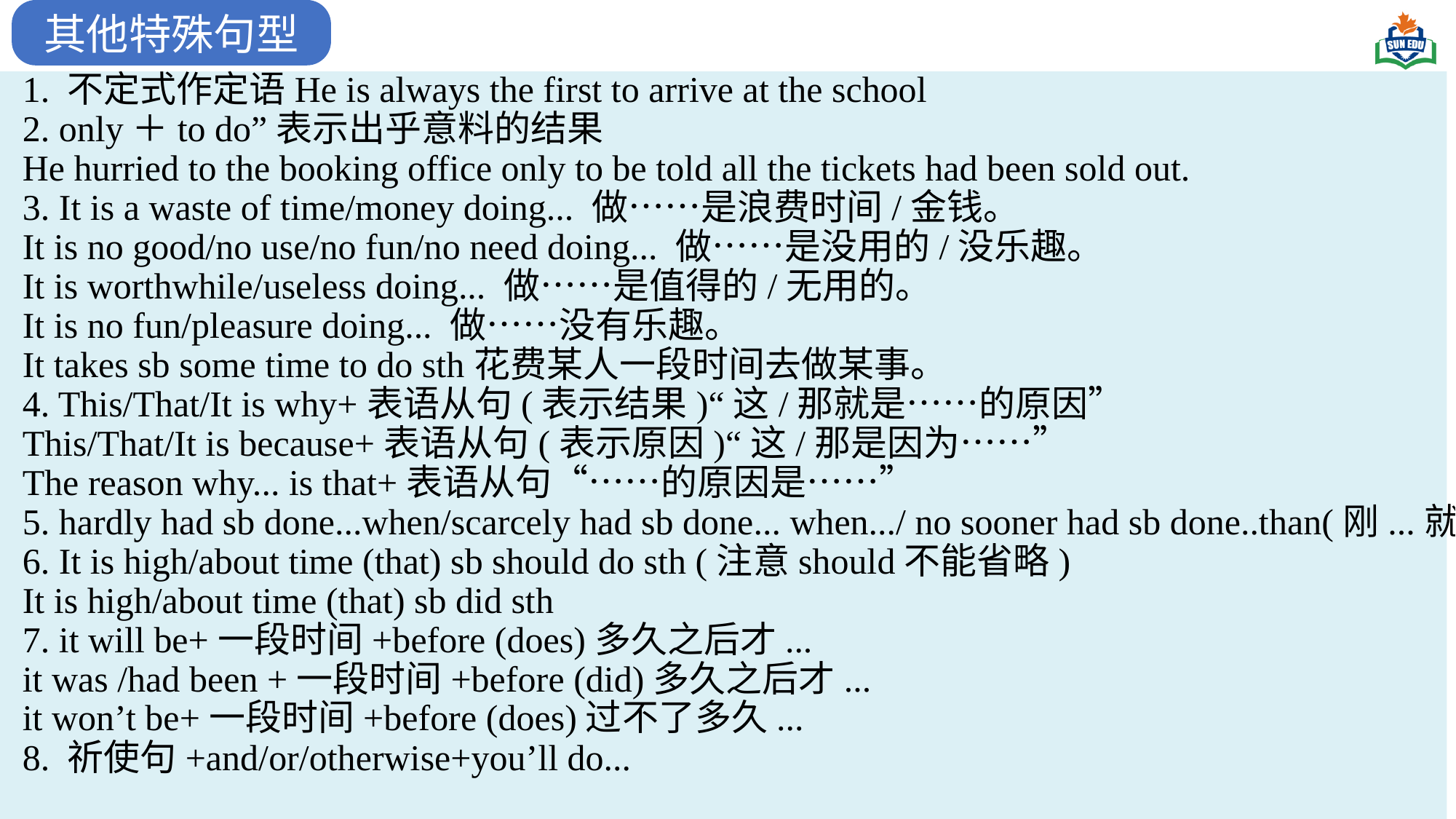

其他特殊句型
1. 不定式作定语He is always the first to arrive at the school
2. only＋to do”表示出乎意料的结果
He hurried to the booking office only to be told all the tickets had been sold out.
3. It is a waste of time/money doing... 做……是浪费时间/金钱。
It is no good/no use/no fun/no need doing... 做……是没用的/没乐趣。
It is worthwhile/useless doing... 做……是值得的/无用的。
It is no fun/pleasure doing... 做……没有乐趣。
It takes sb some time to do sth花费某人一段时间去做某事。
4. This/That/It is why+表语从句(表示结果)“这/那就是……的原因”
This/That/It is because+表语从句(表示原因)“这/那是因为……”
The reason why... is that+表语从句“……的原因是……”
5. hardly had sb done...when/scarcely had sb done... when.../ no sooner had sb done..than(刚...就...)
6. It is high/about time (that) sb should do sth (注意should不能省略)
It is high/about time (that) sb did sth
7. it will be+一段时间+before (does)多久之后才...
it was /had been +一段时间+before (did)多久之后才...
it won’t be+一段时间+before (does)过不了多久...
8. 祈使句+and/or/otherwise+you’ll do...